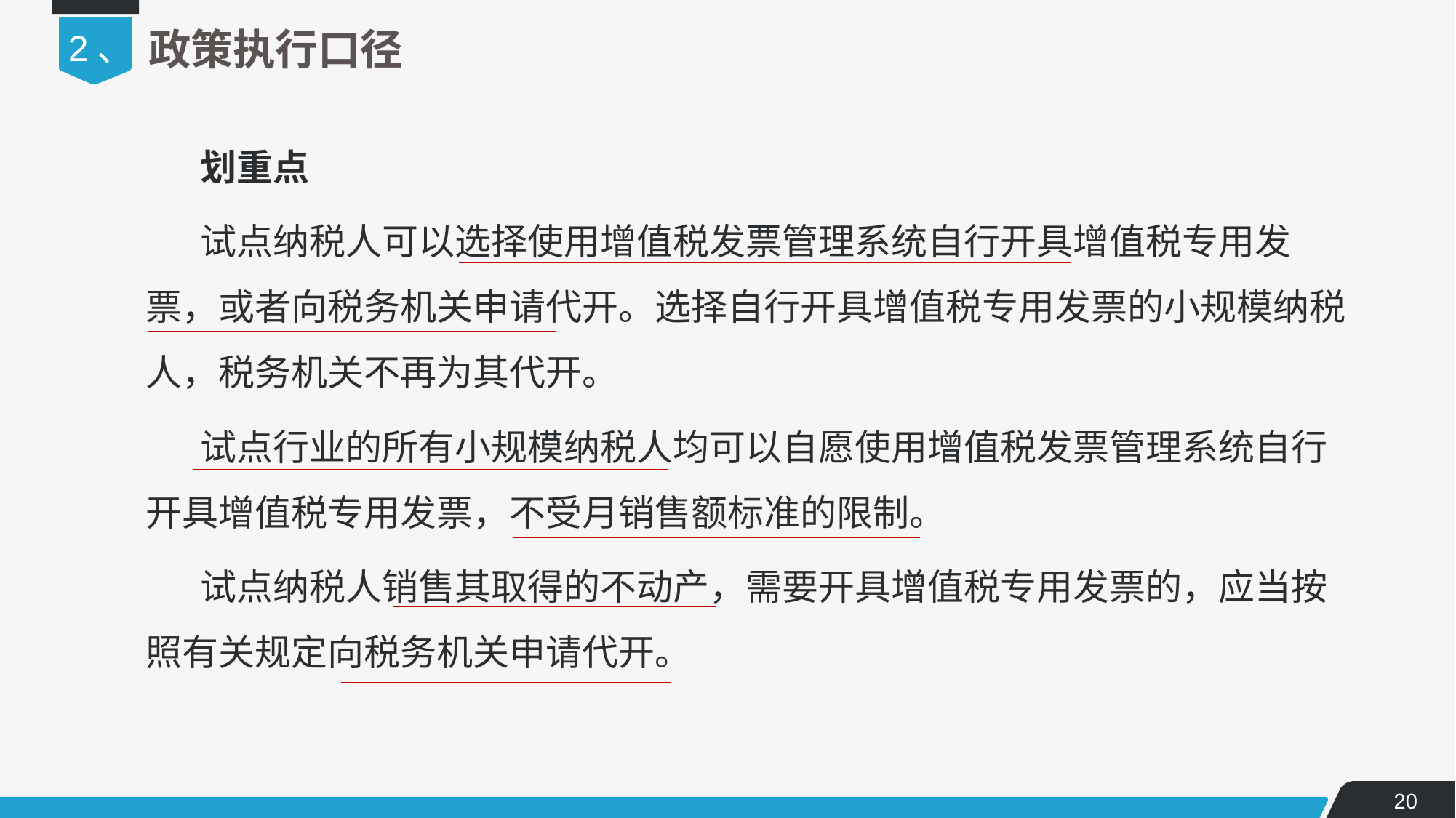

2、
政策执行口径
划重点
试点纳税人可以选择使用增值税发票管理系统自行开具增值税专用发票，或者向税务机关申请代开。选择自行开具增值税专用发票的小规模纳税人，税务机关不再为其代开。
试点行业的所有小规模纳税人均可以自愿使用增值税发票管理系统自行开具增值税专用发票，不受月销售额标准的限制。
试点纳税人销售其取得的不动产，需要开具增值税专用发票的，应当按照有关规定向税务机关申请代开。